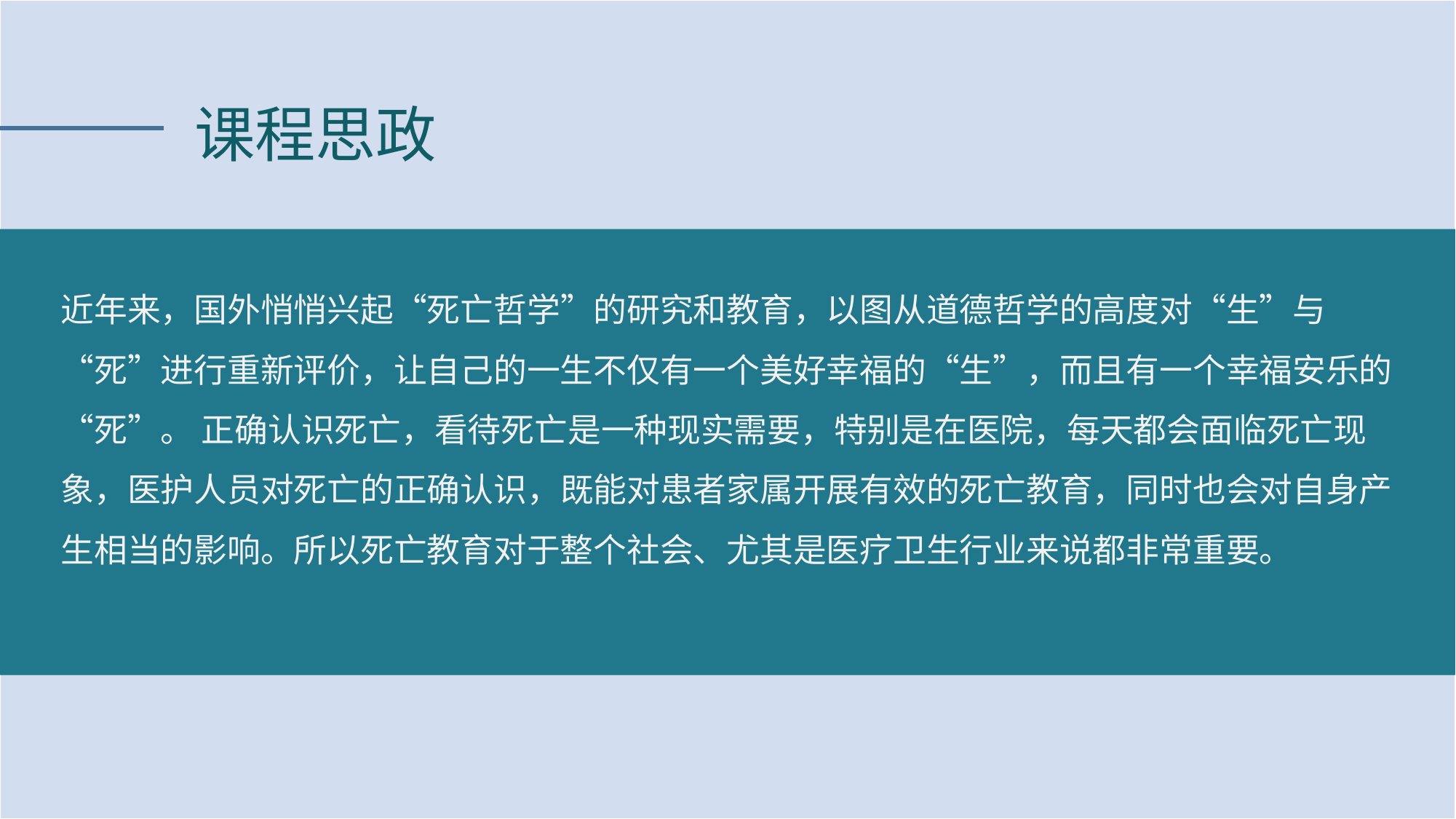

课程思政

近年来，国外悄悄兴起“死亡哲学”的研究和教育，以图从道德哲学的高度对“生”与“死”进行重新评价，让自己的一生不仅有一个美好幸福的“生”，而且有一个幸福安乐的“死”。 正确认识死亡，看待死亡是一种现实需要，特别是在医院，每天都会面临死亡现象，医护人员对死亡的正确认识，既能对患者家属开展有效的死亡教育，同时也会对自身产生相当的影响。所以死亡教育对于整个社会、尤其是医疗卫生行业来说都非常重要。